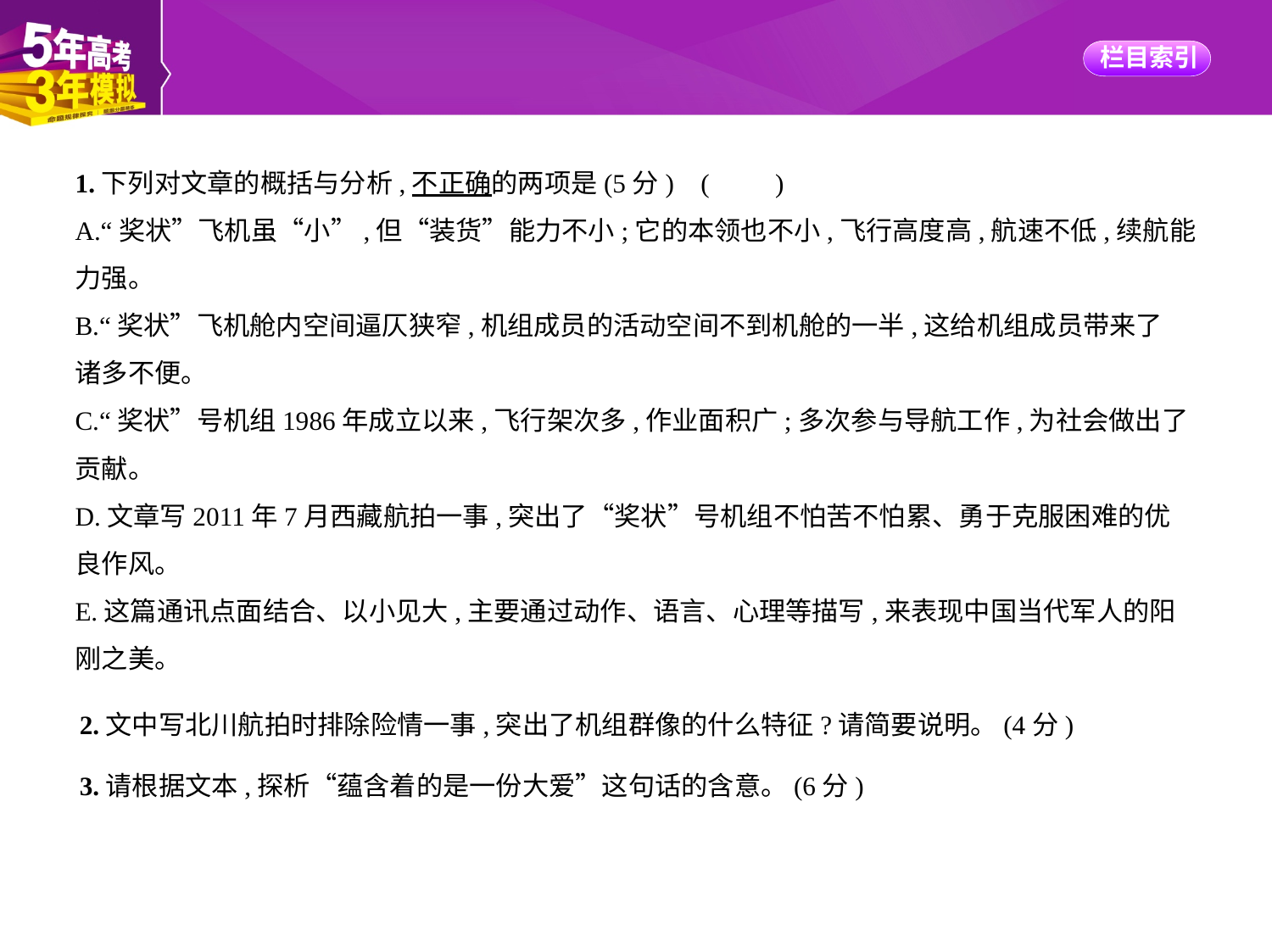

1.下列对文章的概括与分析,不正确的两项是(5分) (　　)
A.“奖状”飞机虽“小”,但“装货”能力不小;它的本领也不小,飞行高度高,航速不低,续航能
力强。
B.“奖状”飞机舱内空间逼仄狭窄,机组成员的活动空间不到机舱的一半,这给机组成员带来了
诸多不便。
C.“奖状”号机组1986年成立以来,飞行架次多,作业面积广;多次参与导航工作,为社会做出了
贡献。
D.文章写2011年7月西藏航拍一事,突出了“奖状”号机组不怕苦不怕累、勇于克服困难的优
良作风。
E.这篇通讯点面结合、以小见大,主要通过动作、语言、心理等描写,来表现中国当代军人的阳
刚之美。
2.文中写北川航拍时排除险情一事,突出了机组群像的什么特征?请简要说明。(4分)
3.请根据文本,探析“蕴含着的是一份大爱”这句话的含意。(6分)